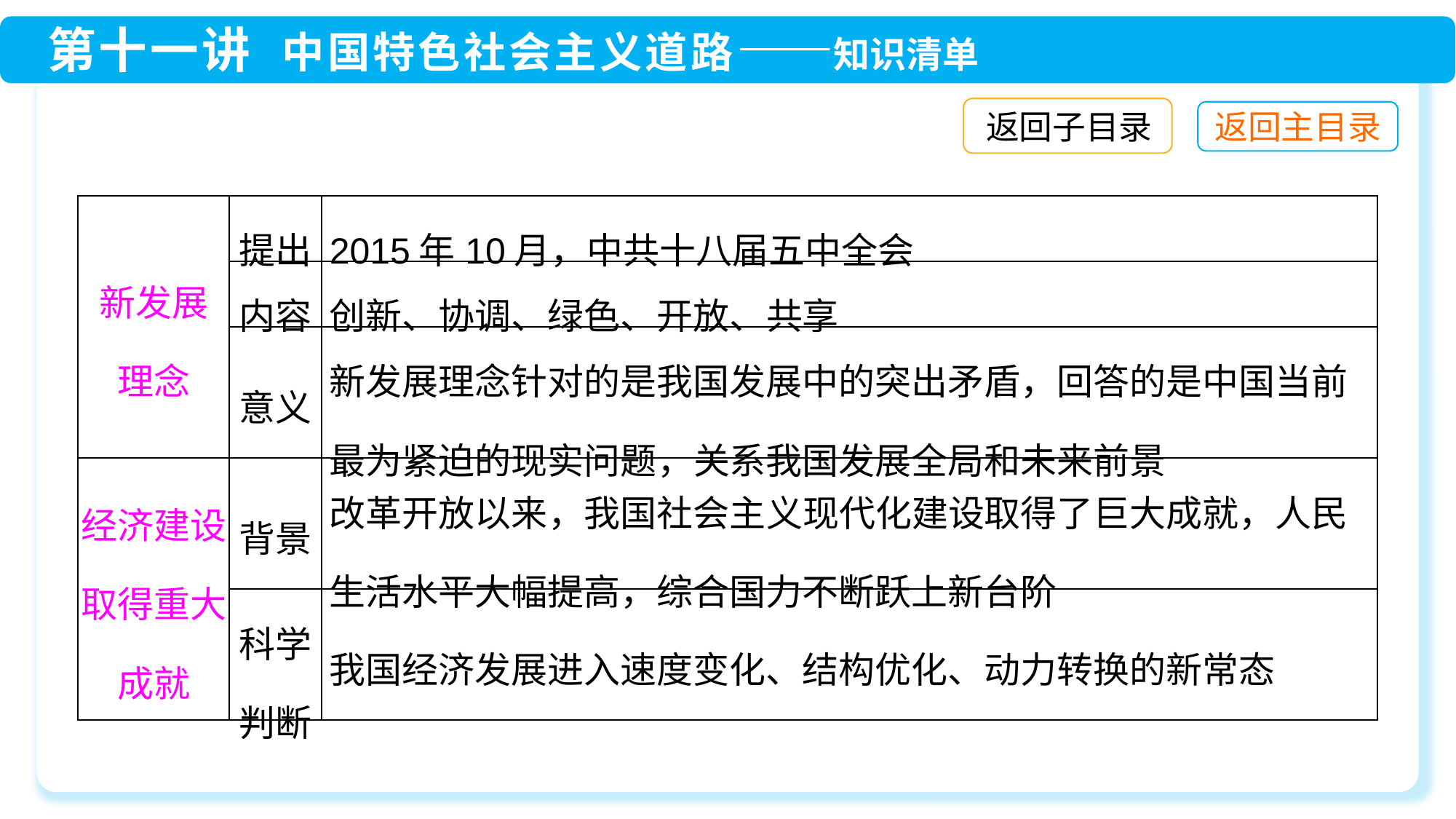

返回子目录
| 新发展 理念 | 提出 | 2015年10月，中共十八届五中全会 |
| --- | --- | --- |
|  | 内容 | 创新、协调、绿色、开放、共享 |
|  | 意义 | 新发展理念针对的是我国发展中的突出矛盾，回答的是中国当前最为紧迫的现实问题，关系我国发展全局和未来前景 |
| 经济建设取得重大成就 | 背景 | 改革开放以来，我国社会主义现代化建设取得了巨大成就，人民生活水平大幅提高，综合国力不断跃上新台阶 |
|  | 科学 判断 | 我国经济发展进入速度变化、结构优化、动力转换的新常态 |